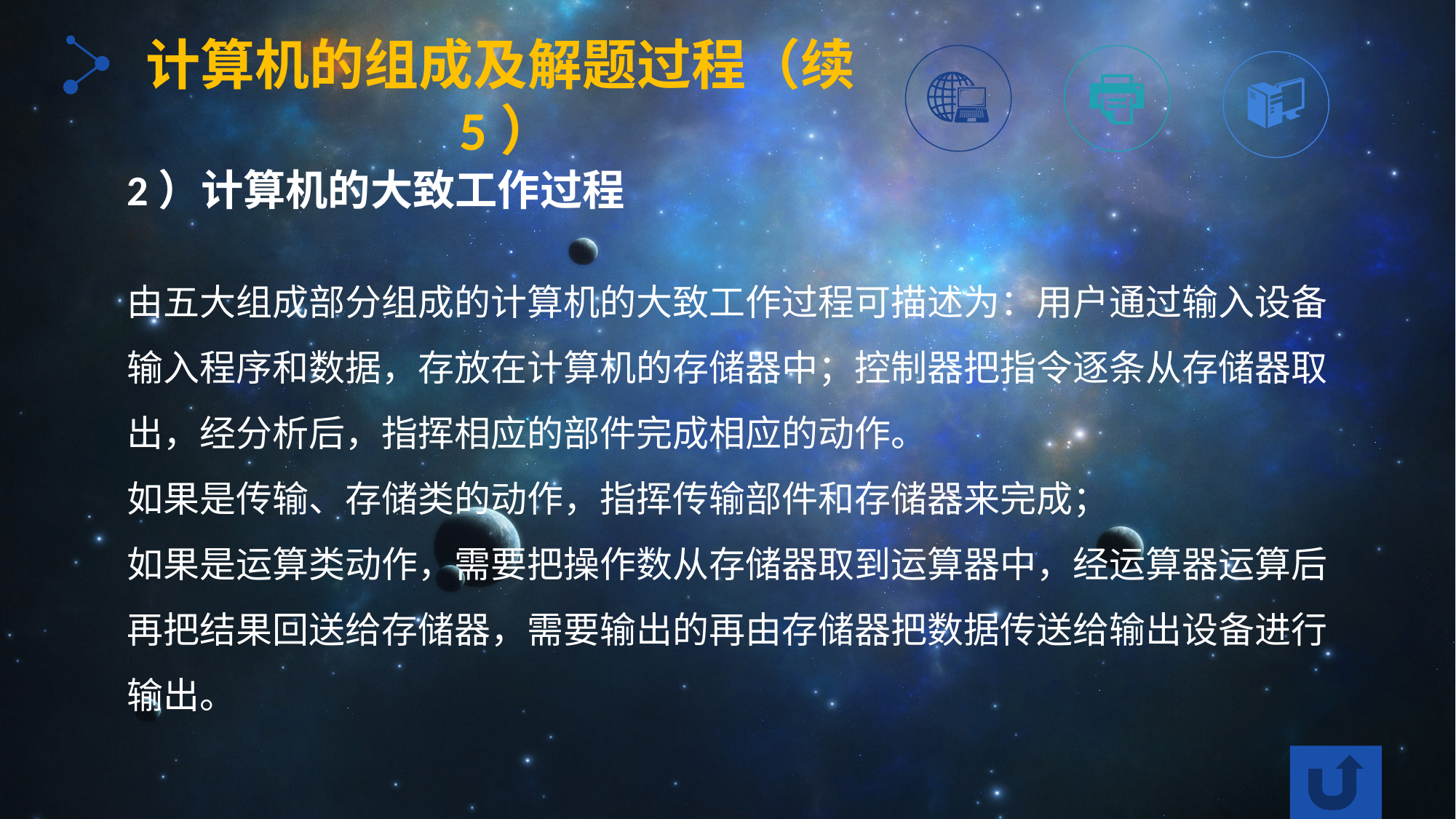

计算机的组成及解题过程（续5）

2）计算机的大致工作过程

由五大组成部分组成的计算机的大致工作过程可描述为：用户通过输入设备输入程序和数据，存放在计算机的存储器中；控制器把指令逐条从存储器取出，经分析后，指挥相应的部件完成相应的动作。
如果是传输、存储类的动作，指挥传输部件和存储器来完成；
如果是运算类动作，需要把操作数从存储器取到运算器中，经运算器运算后再把结果回送给存储器，需要输出的再由存储器把数据传送给输出设备进行输出。